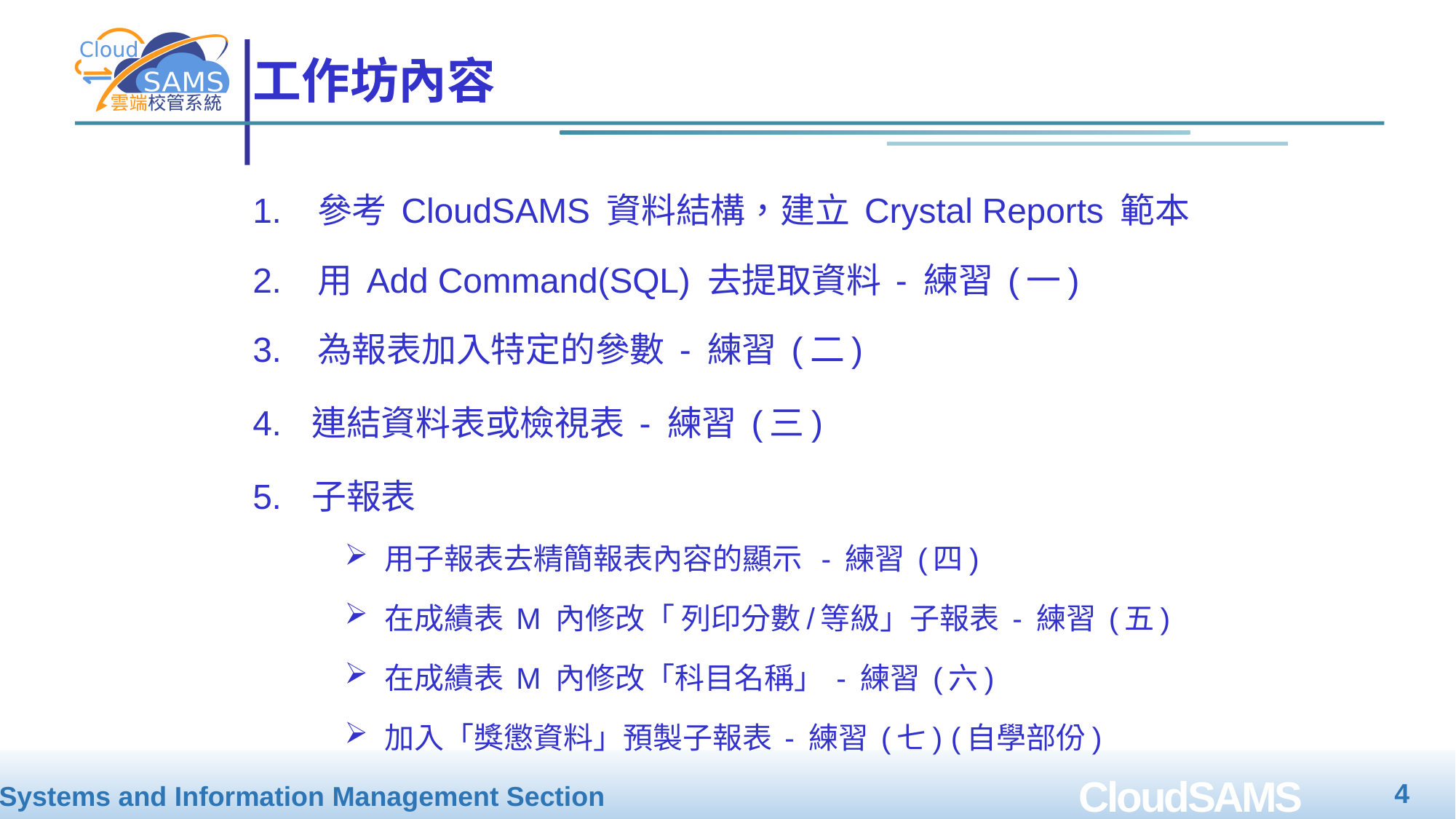

工作坊內容
1.   參考 CloudSAMS 資料結構，建立 Crystal Reports 範本
2.   用 Add Command(SQL) 去提取資料 - 練習 (一)
3.   為報表加入特定的參數 - 練習 (二)
連結資料表或檢視表 - 練習 (三)
子報表
用子報表去精簡報表內容的顯示  - 練習 (四)
在成績表 M 內修改「 列印分數/等級」子報表 - 練習 (五)
在成績表 M 內修改「科目名稱」 - 練習 (六)
加入「獎懲資料」預製子報表 - 練習 (七) (自學部份)

4